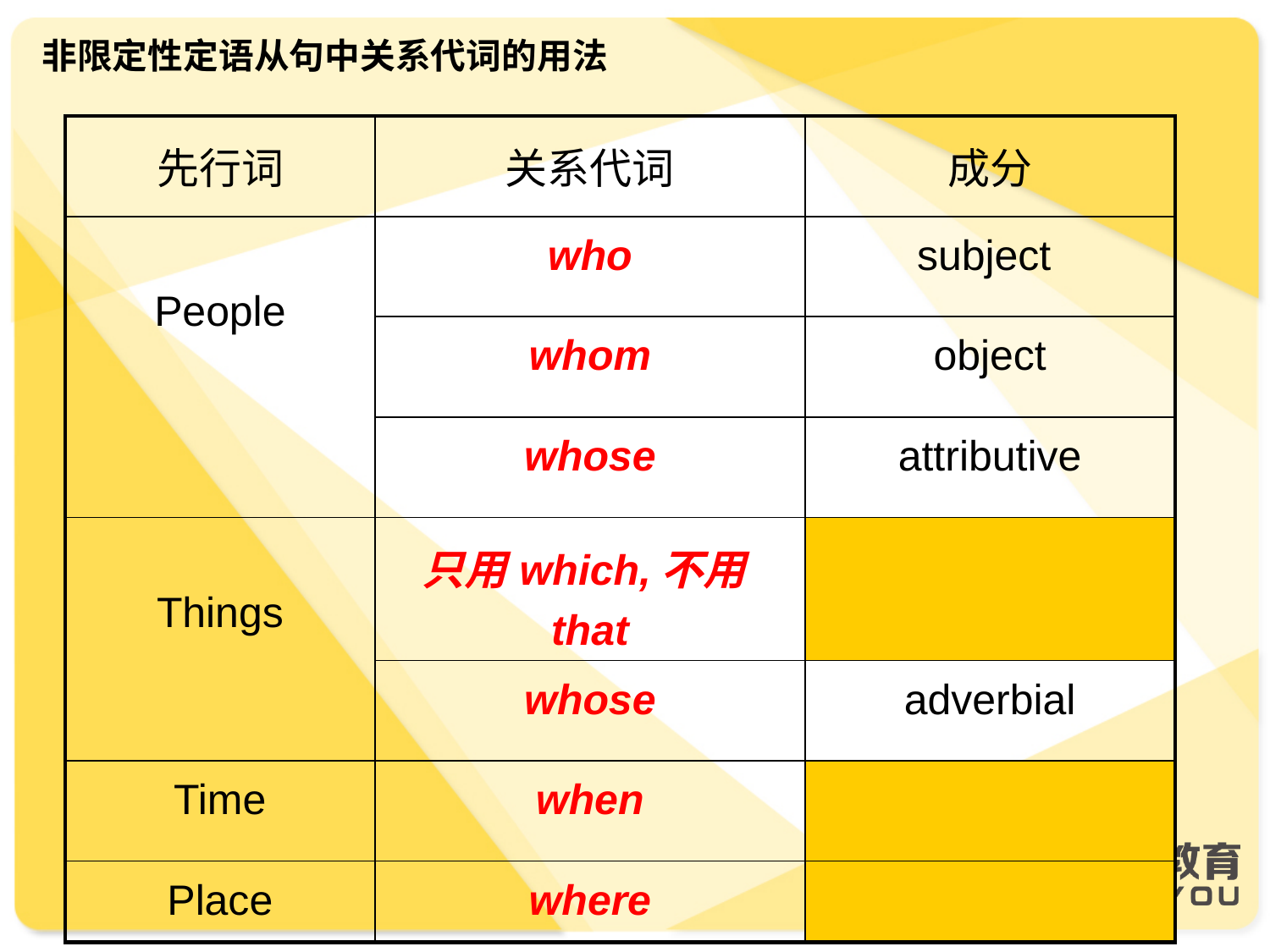

# 非限定性定语从句中关系代词的用法
| 先行词 | 关系代词 | 成分 |
| --- | --- | --- |
| People | who | subject |
|  | whom | object |
|  | whose | attributive |
| Things | 只用which,不用that |  |
|  | whose | adverbial |
| Time | when |  |
| Place | where |  |